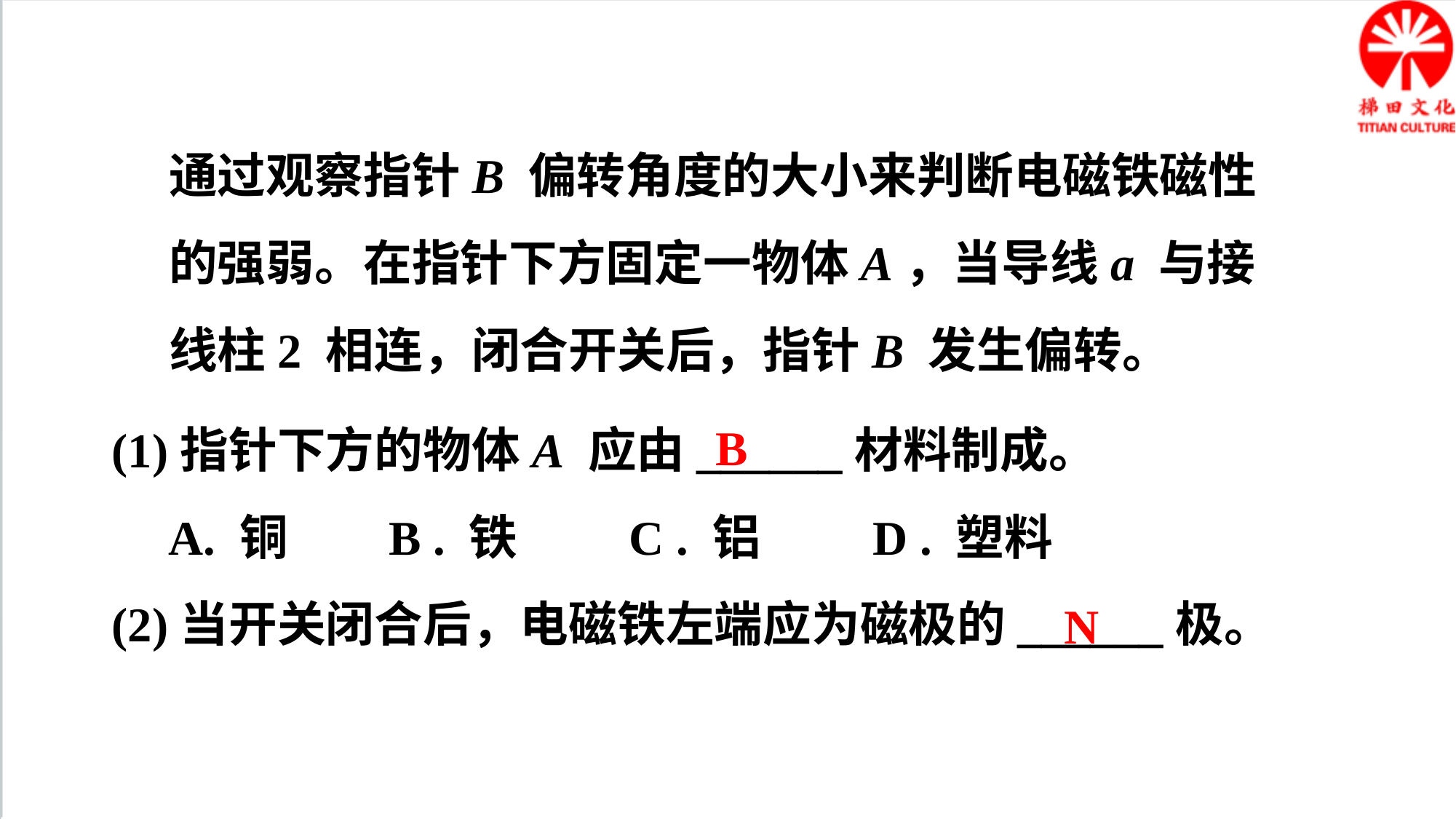

通过观察指针B 偏转角度的大小来判断电磁铁磁性的强弱。在指针下方固定一物体A，当导线a 与接线柱2 相连，闭合开关后，指针B 发生偏转。
B
(1)指针下方的物体A 应由______材料制成。
A. 铜        B . 铁         C . 铝         D . 塑料
(2)当开关闭合后，电磁铁左端应为磁极的______极。
N